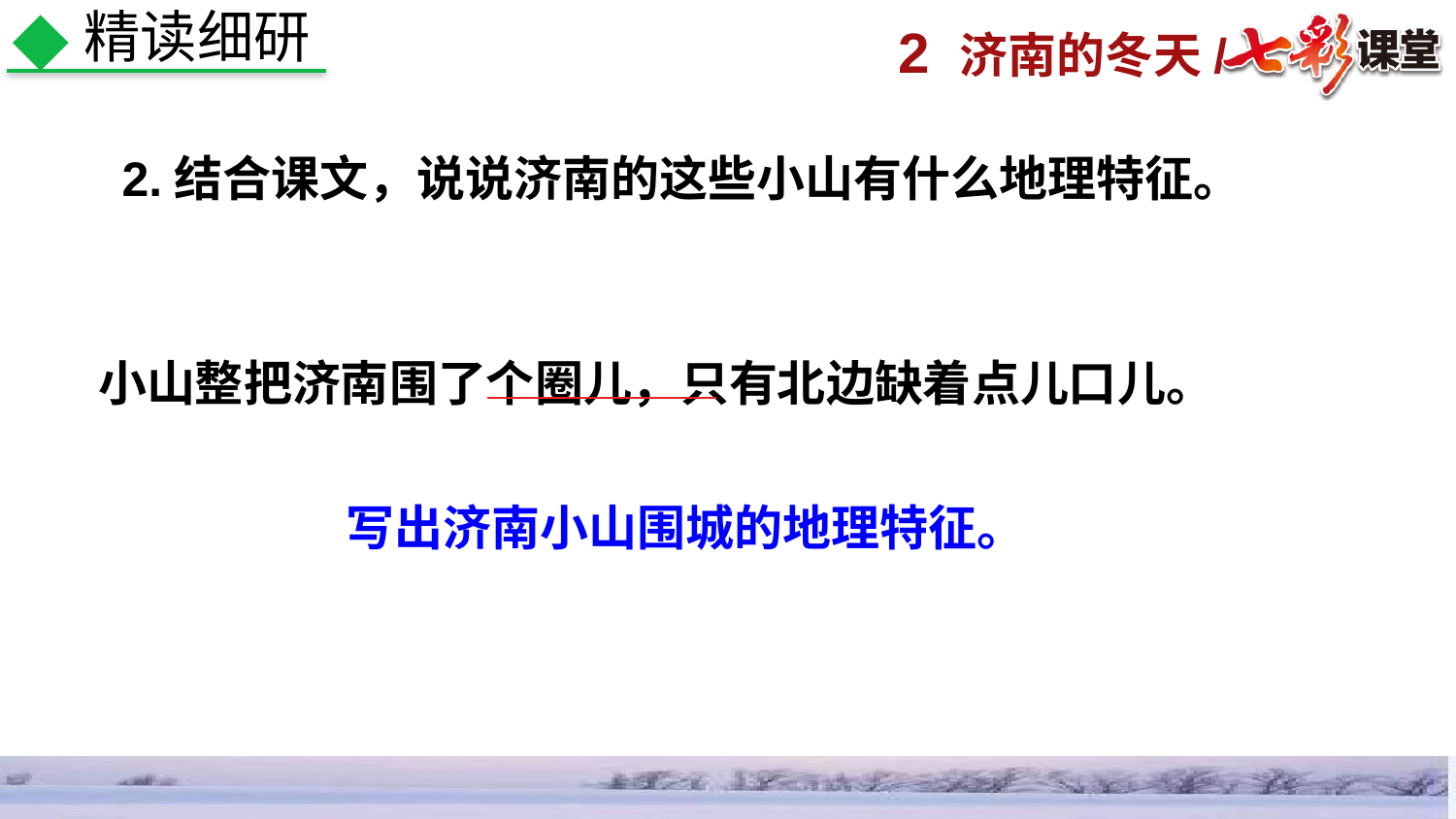

精读细研

 2.结合课文，说说济南的这些小山有什么地理特征。
    小山整把济南围了个圈儿，只有北边缺着点儿口儿。
写出济南小山围城的地理特征。